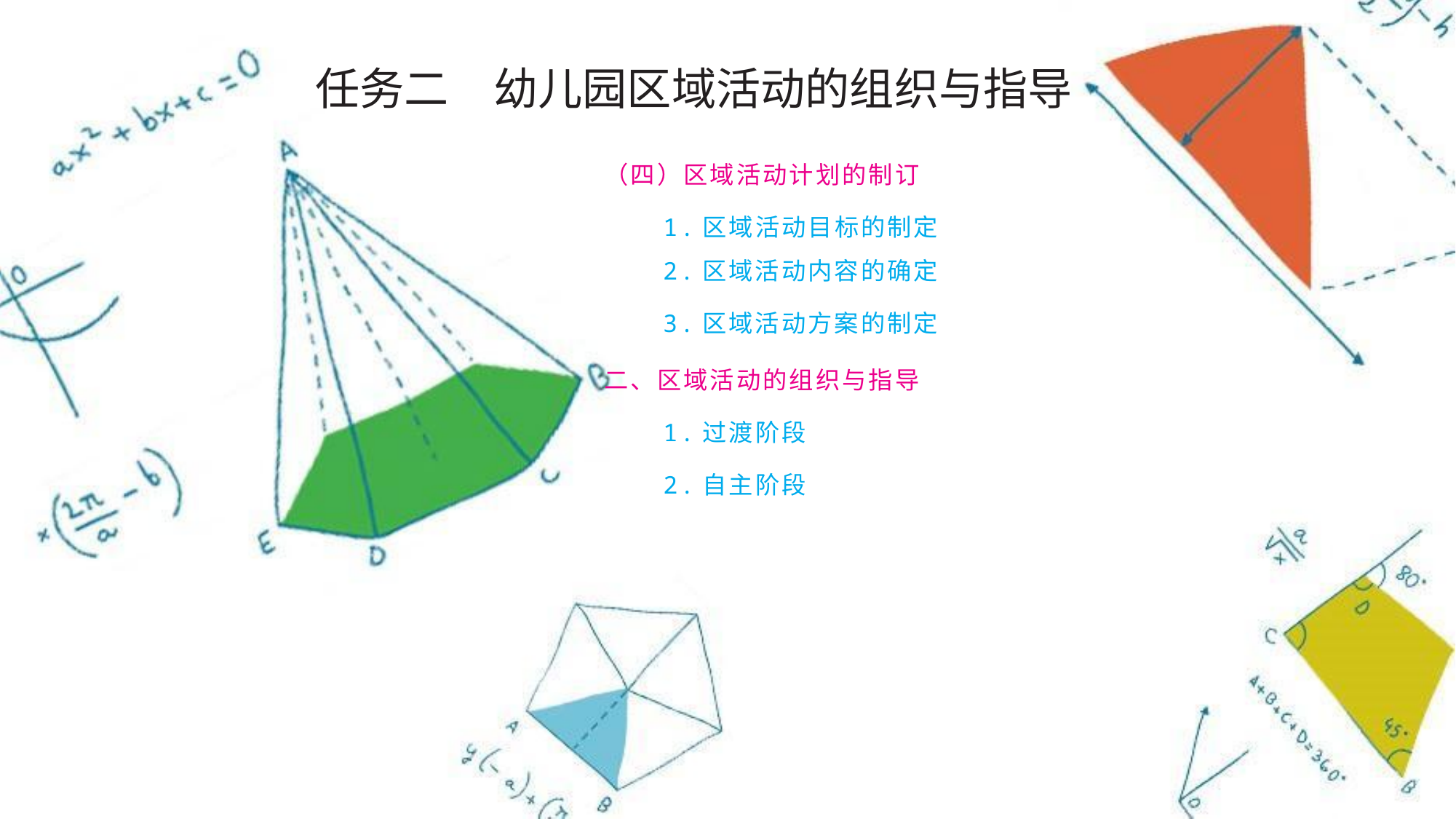

任务二　幼儿园区域活动的组织与指导
（四）区域活动计划的制订
　　1.区域活动目标的制定
　　2.区域活动内容的确定
　　3.区域活动方案的制定
二、区域活动的组织与指导
　　1.过渡阶段
　　2.自主阶段